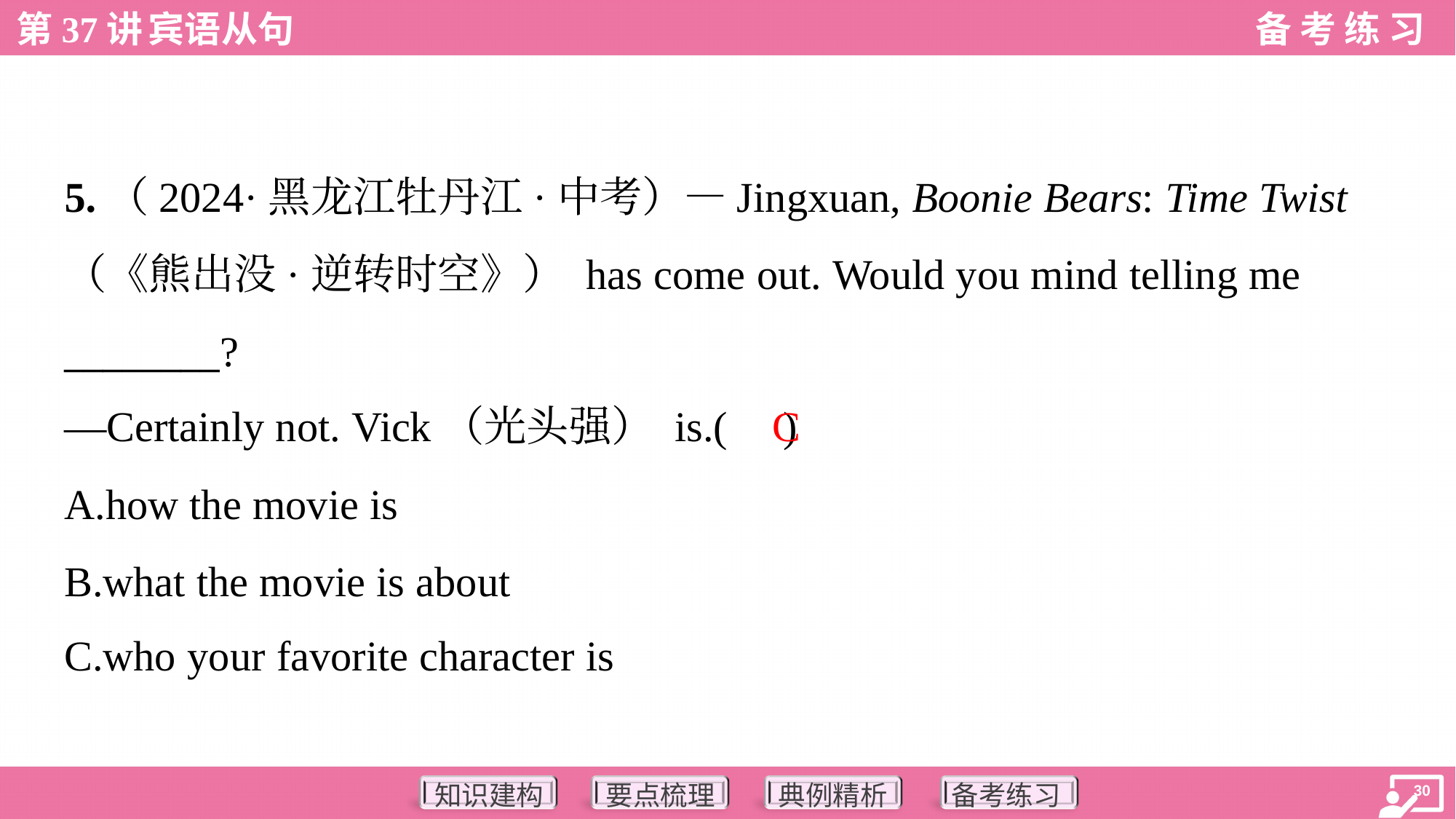

5.（2024·黑龙江牡丹江·中考）—Jingxuan, Boonie Bears: Time Twist
（《熊出没·逆转时空》） has come out. Would you mind telling me
________?
—Certainly not. Vick（光头强） is.(     )
C
A.how the movie is
B.what the movie is about
C.who your favorite character is